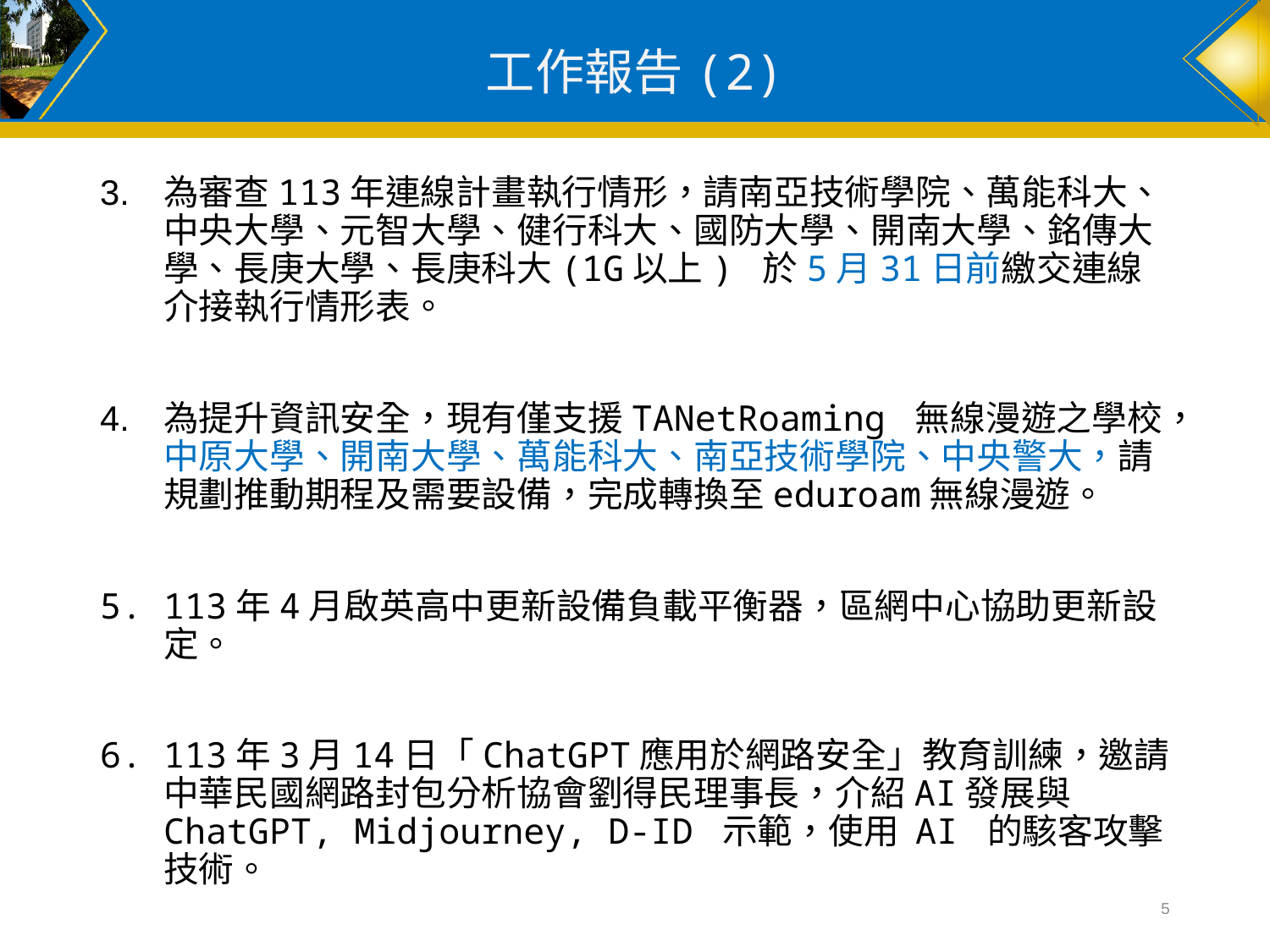

# 工作報告(2)
為審查113年連線計畫執行情形，請南亞技術學院、萬能科大、中央大學、元智大學、健行科大、國防大學、開南大學、銘傳大學、長庚大學、長庚科大(1G以上) 於5月31日前繳交連線介接執行情形表。

為提升資訊安全，現有僅支援TANetRoaming 無線漫遊之學校，中原大學、開南大學、萬能科大、南亞技術學院、中央警大，請規劃推動期程及需要設備，完成轉換至eduroam無線漫遊。

113年4月啟英高中更新設備負載平衡器，區網中心協助更新設定。

113年3月14日「ChatGPT應用於網路安全」教育訓練，邀請中華民國網路封包分析協會劉得民理事長，介紹AI發展與 ChatGPT, Midjourney, D-ID 示範，使用 AI 的駭客攻擊技術。

5